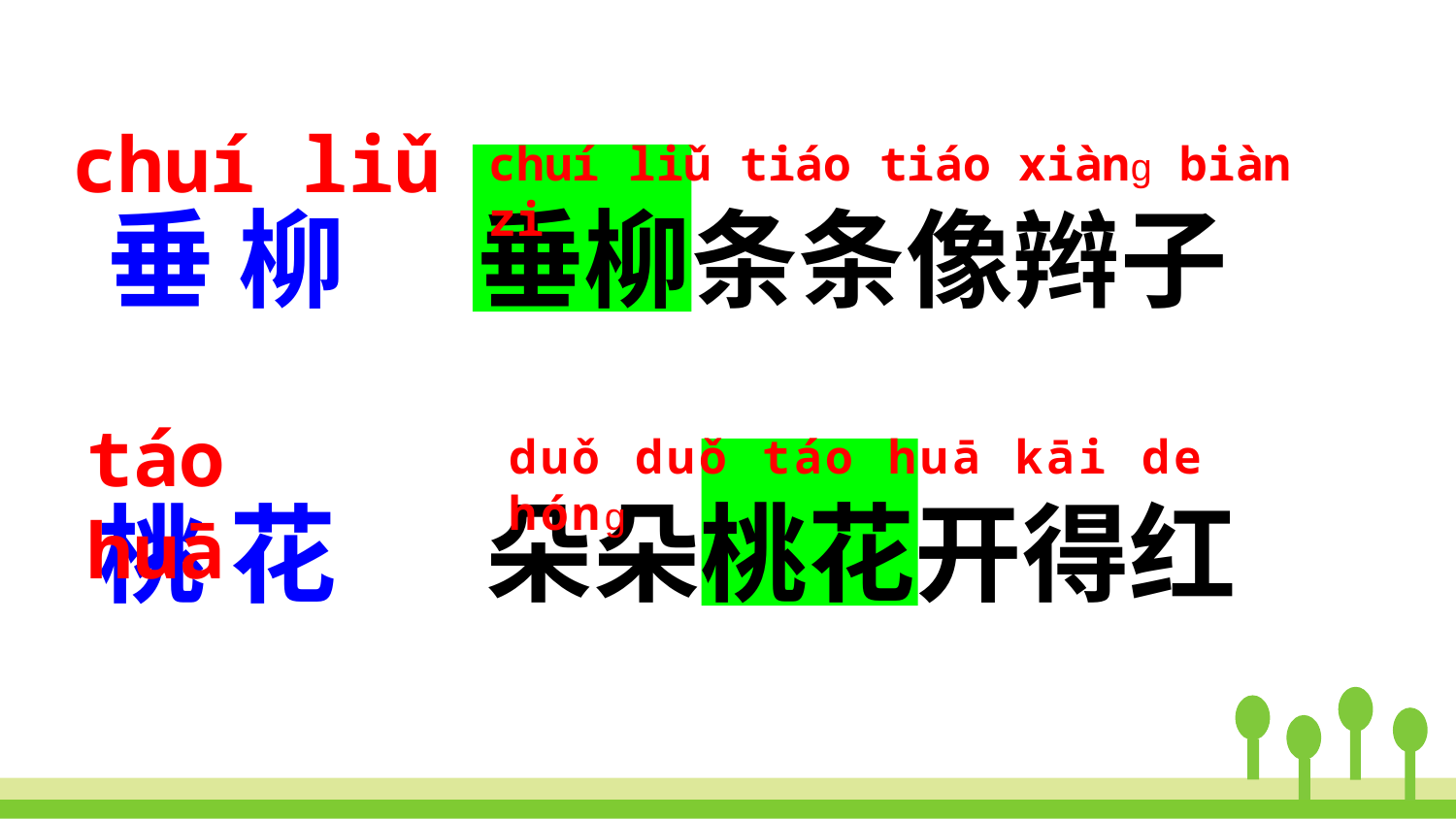

chuí liǔ
垂 柳
chuí liǔ tiáo tiáo xiànɡ biàn zi
垂柳条条像辫子

táo huā
桃 花
duǒ duǒ táo huā kāi de hónɡ
朵朵桃花开得红